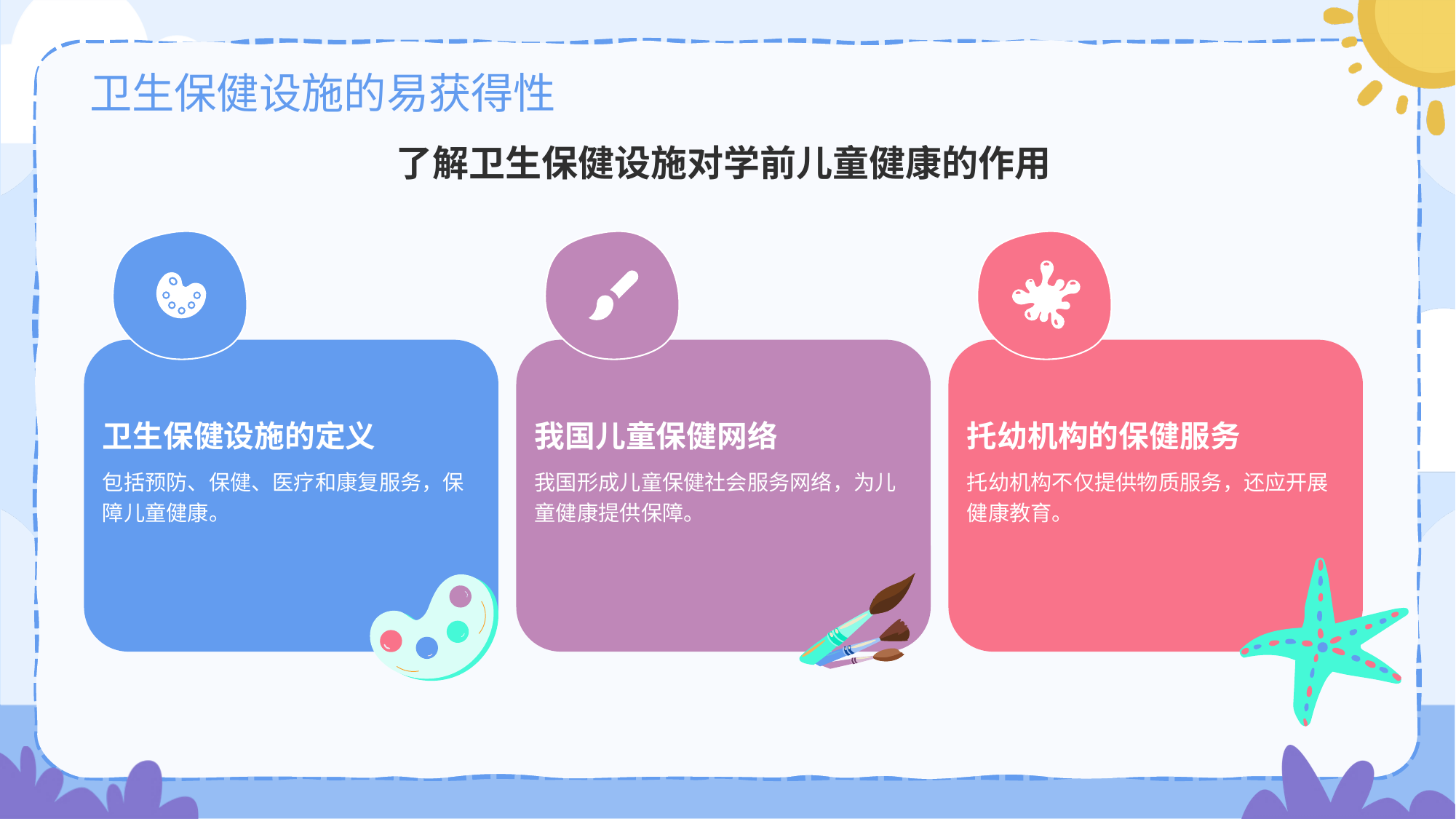

# 卫生保健设施的易获得性
了解卫生保健设施对学前儿童健康的作用

卫生保健设施的定义
包括预防、保健、医疗和康复服务，保障儿童健康。

我国儿童保健网络
我国形成儿童保健社会服务网络，为儿童健康提供保障。

托幼机构的保健服务
托幼机构不仅提供物质服务，还应开展健康教育。